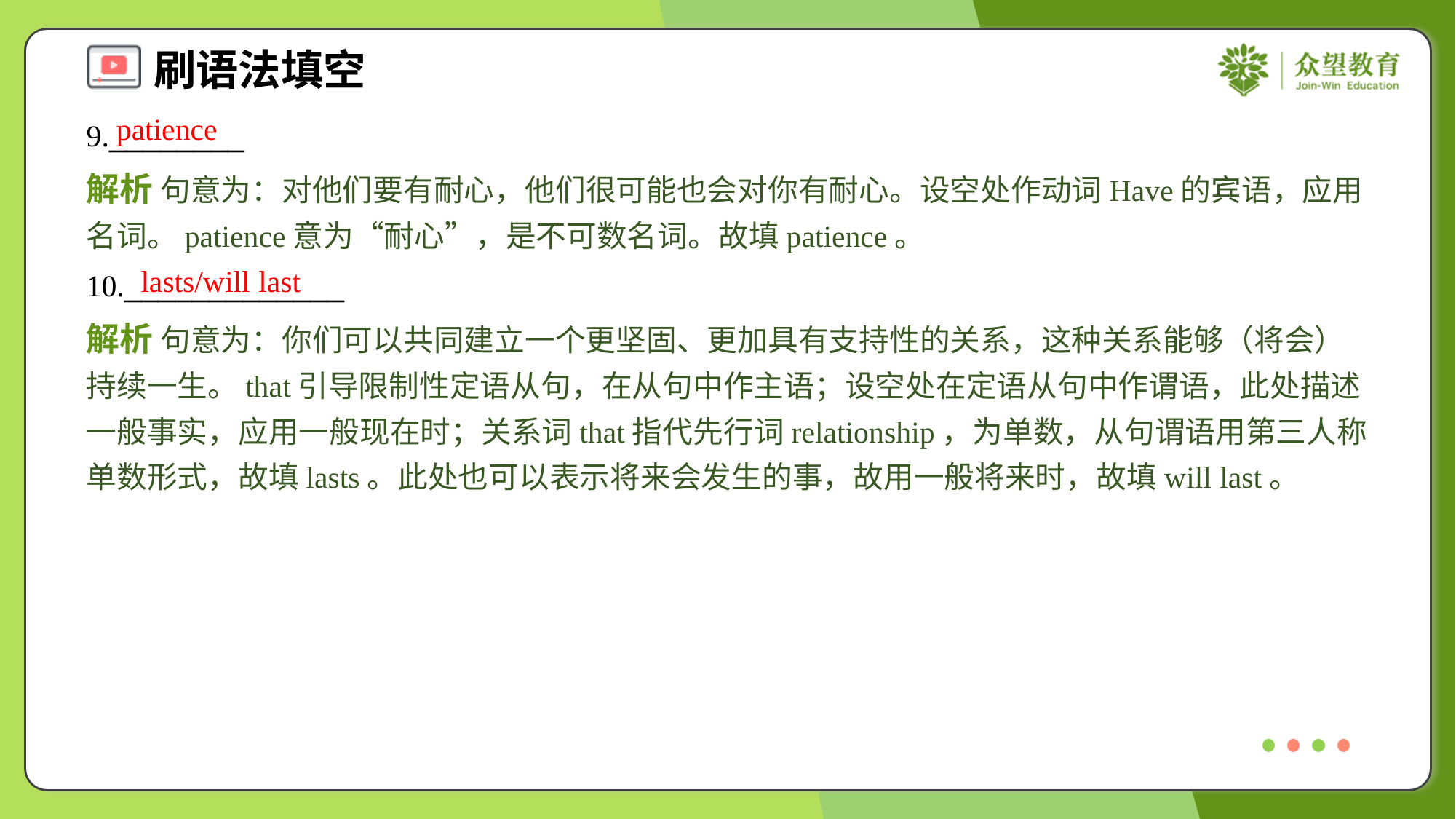

patience
9.________
解析 句意为：对他们要有耐心，他们很可能也会对你有耐心。设空处作动词Have的宾语，应用名词。patience意为“耐心”，是不可数名词。故填patience。
lasts/will last
10._____________
解析 句意为：你们可以共同建立一个更坚固、更加具有支持性的关系，这种关系能够（将会）持续一生。that引导限制性定语从句，在从句中作主语；设空处在定语从句中作谓语，此处描述一般事实，应用一般现在时；关系词that指代先行词relationship，为单数，从句谓语用第三人称单数形式，故填lasts。此处也可以表示将来会发生的事，故用一般将来时，故填will last。